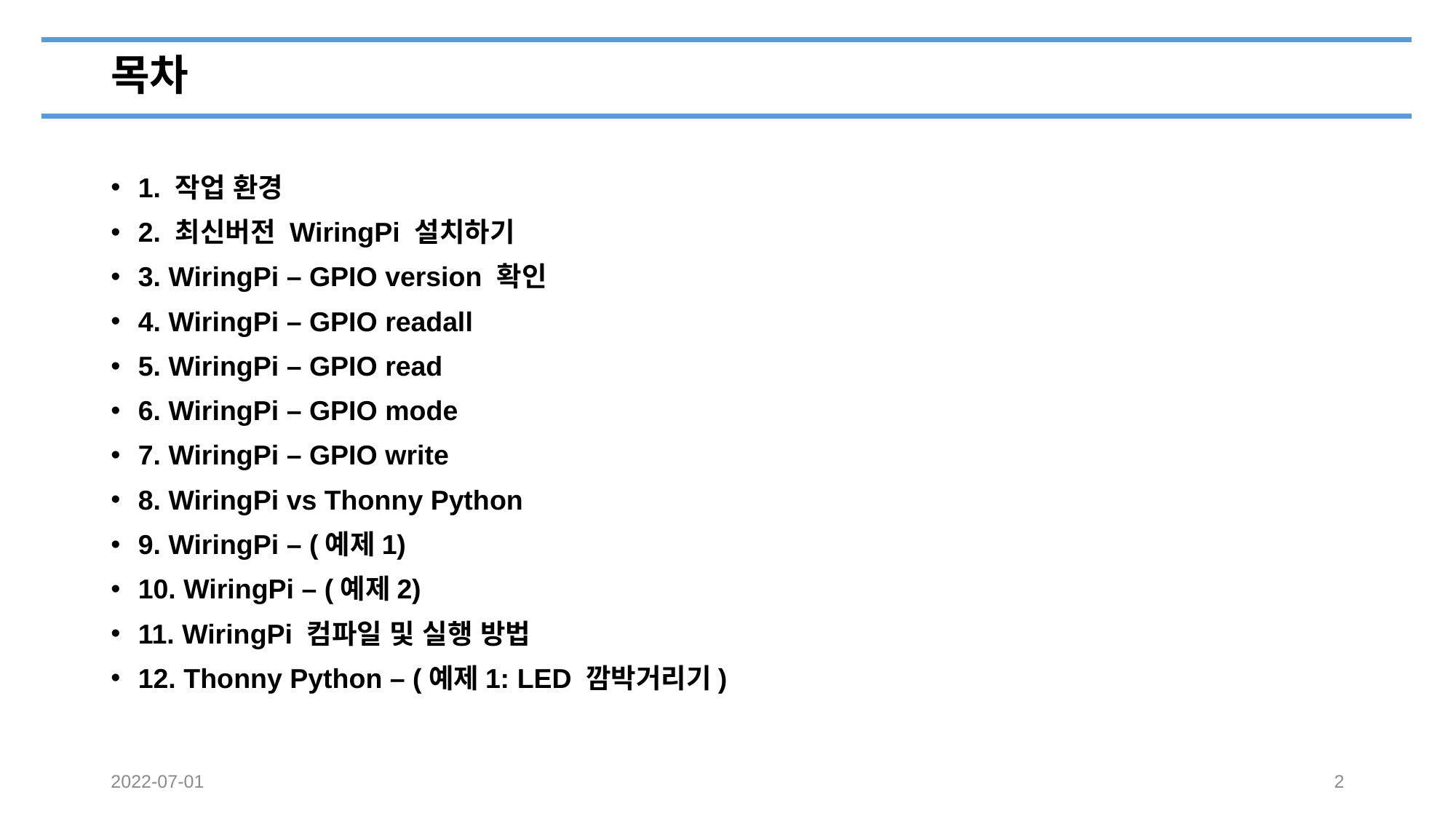

# 목차
1. 작업 환경
2. 최신버전 WiringPi 설치하기
3. WiringPi – GPIO version 확인
4. WiringPi – GPIO readall
5. WiringPi – GPIO read
6. WiringPi – GPIO mode
7. WiringPi – GPIO write
8. WiringPi vs Thonny Python
9. WiringPi – (예제1)
10. WiringPi – (예제2)
11. WiringPi 컴파일 및 실행 방법
12. Thonny Python – (예제1: LED 깜박거리기)
2022-07-01
2